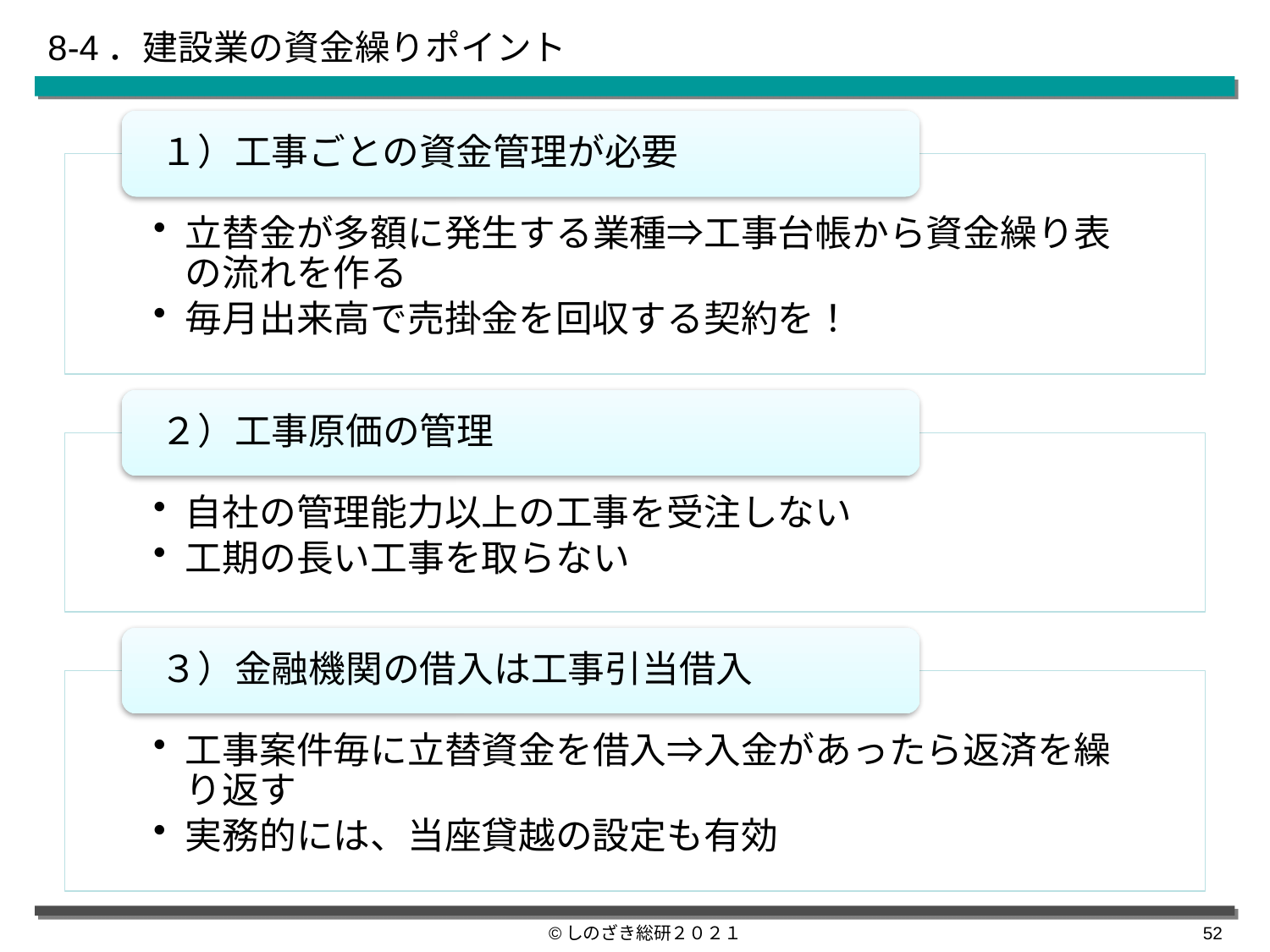

# 8-4．建設業の資金繰りポイント
立替金が多額に発生する業種⇒工事台帳から資金繰り表の流れを作る
毎月出来高で売掛金を回収する契約を！
１）工事ごとの資金管理が必要
自社の管理能力以上の工事を受注しない
工期の長い工事を取らない
２）工事原価の管理
工事案件毎に立替資金を借入⇒入金があったら返済を繰り返す
実務的には、当座貸越の設定も有効
３）金融機関の借入は工事引当借入
©しのざき総研２０２１
52